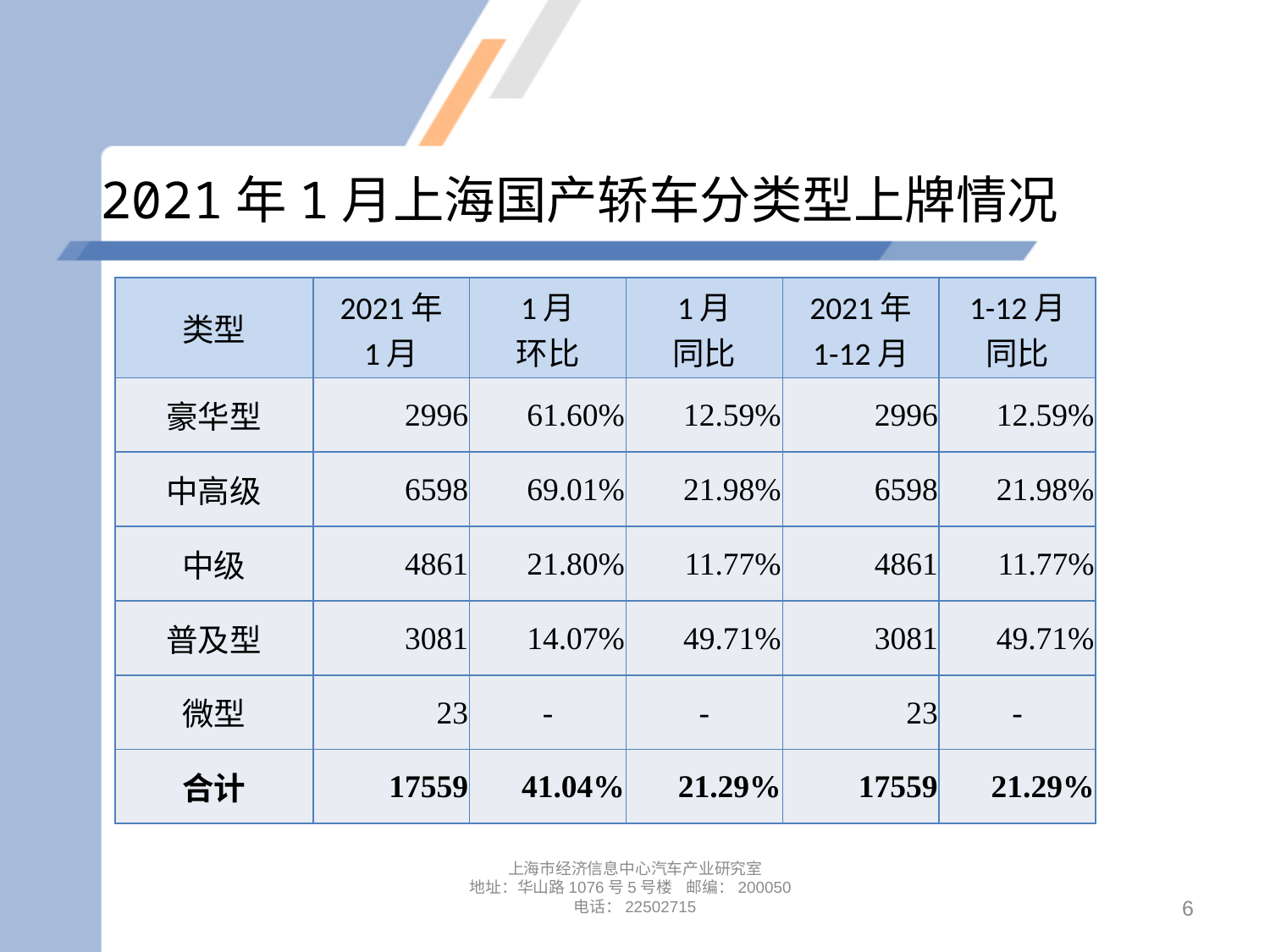

# 2021年1月上海国产轿车分类型上牌情况
| 类型 | 2021年 1月 | 1月 环比 | 1月 同比 | 2021年 1-12月 | 1-12月 同比 |
| --- | --- | --- | --- | --- | --- |
| 豪华型 | 2996 | 61.60% | 12.59% | 2996 | 12.59% |
| 中高级 | 6598 | 69.01% | 21.98% | 6598 | 21.98% |
| 中级 | 4861 | 21.80% | 11.77% | 4861 | 11.77% |
| 普及型 | 3081 | 14.07% | 49.71% | 3081 | 49.71% |
| 微型 | 23 | - | - | 23 | - |
| 合计 | 17559 | 41.04% | 21.29% | 17559 | 21.29% |
上海市经济信息中心汽车产业研究室
地址：华山路1076号5号楼    邮编：200050
电话：22502715

6